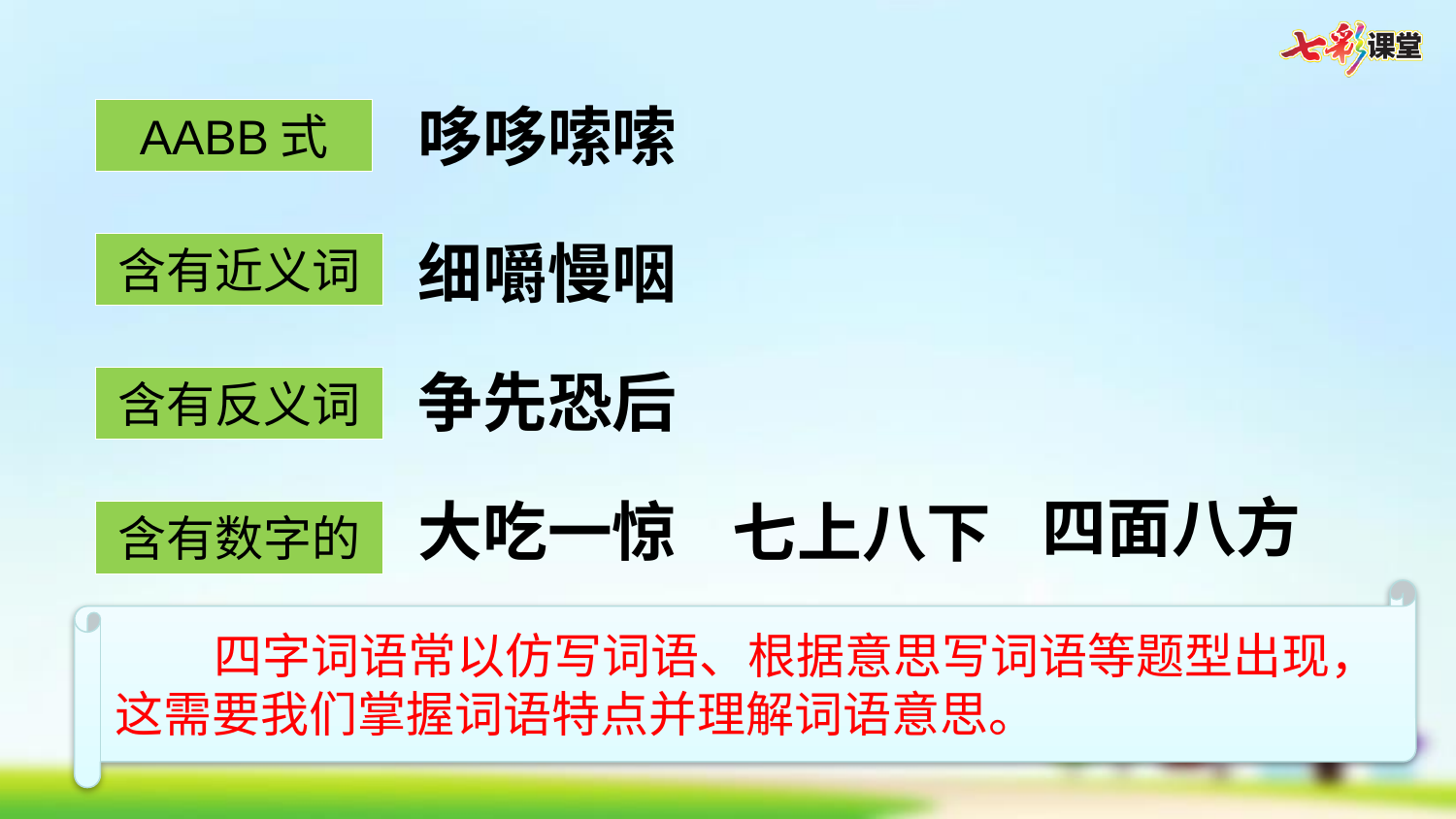

哆哆嗦嗦
AABB式
细嚼慢咽
含有近义词
争先恐后
含有反义词
四面八方
大吃一惊
七上八下
含有数字的
        四字词语常以仿写词语、根据意思写词语等题型出现，这需要我们掌握词语特点并理解词语意思。